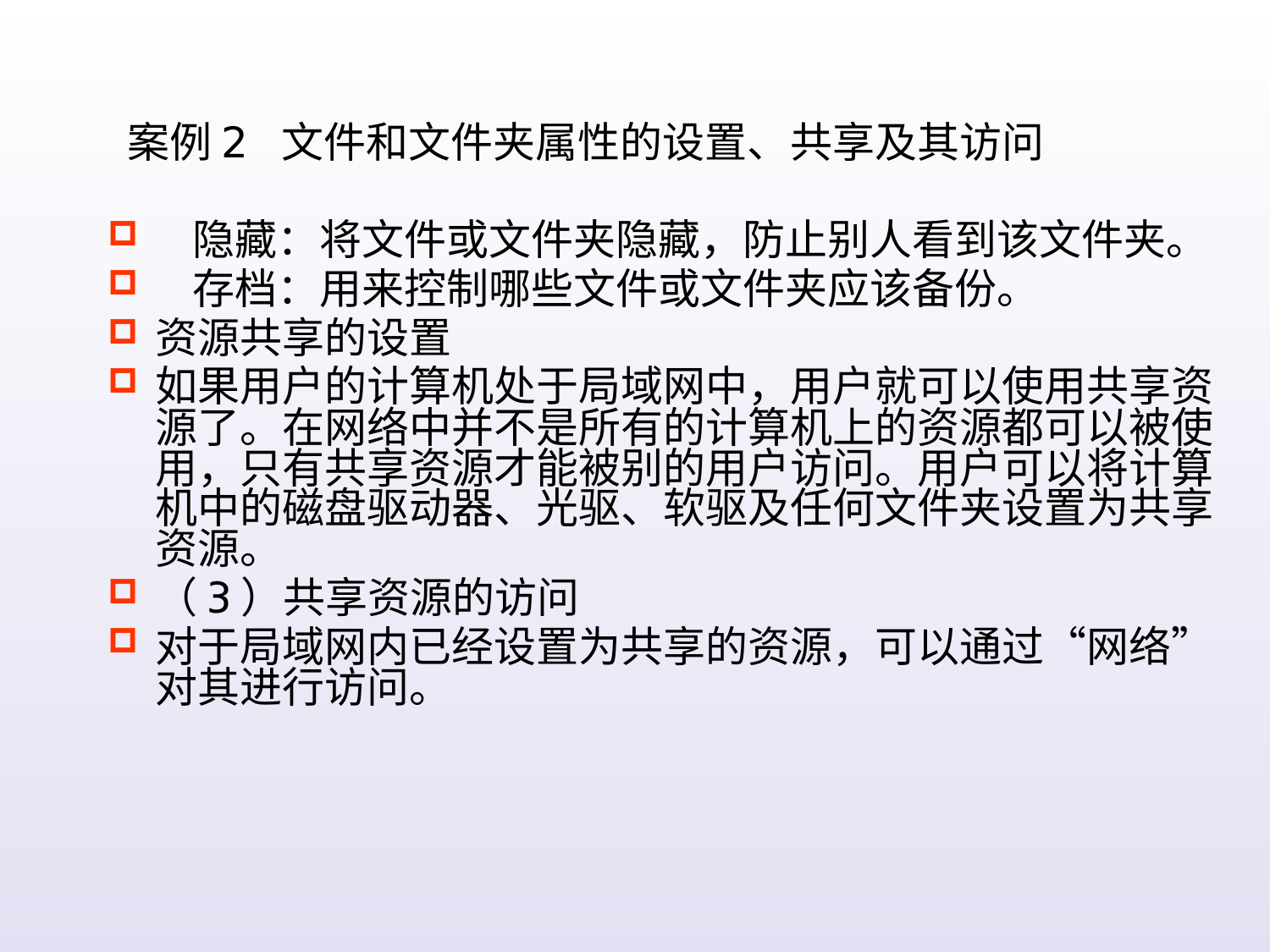

案例2  文件和文件夹属性的设置、共享及其访问
隐藏：将文件或文件夹隐藏，防止别人看到该文件夹。
存档：用来控制哪些文件或文件夹应该备份。
资源共享的设置
如果用户的计算机处于局域网中，用户就可以使用共享资源了。在网络中并不是所有的计算机上的资源都可以被使用，只有共享资源才能被别的用户访问。用户可以将计算机中的磁盘驱动器、光驱、软驱及任何文件夹设置为共享资源。
（3）共享资源的访问
对于局域网内已经设置为共享的资源，可以通过“网络”对其进行访问。